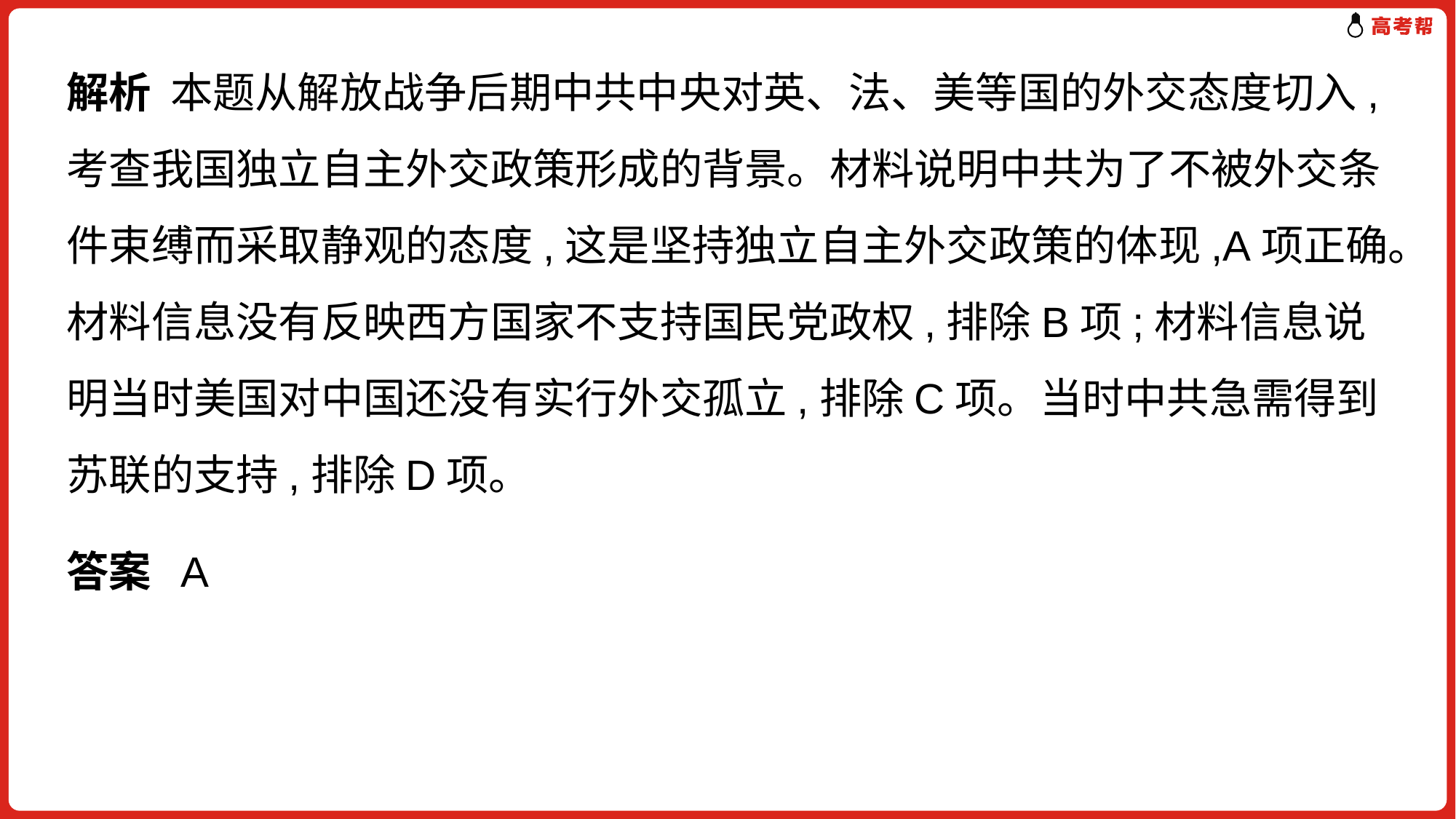

解析  本题从解放战争后期中共中央对英、法、美等国的外交态度切入,考查我国独立自主外交政策形成的背景。材料说明中共为了不被外交条件束缚而采取静观的态度,这是坚持独立自主外交政策的体现,A项正确。材料信息没有反映西方国家不支持国民党政权,排除B项;材料信息说明当时美国对中国还没有实行外交孤立,排除C项。当时中共急需得到苏联的支持,排除D项。
答案  A